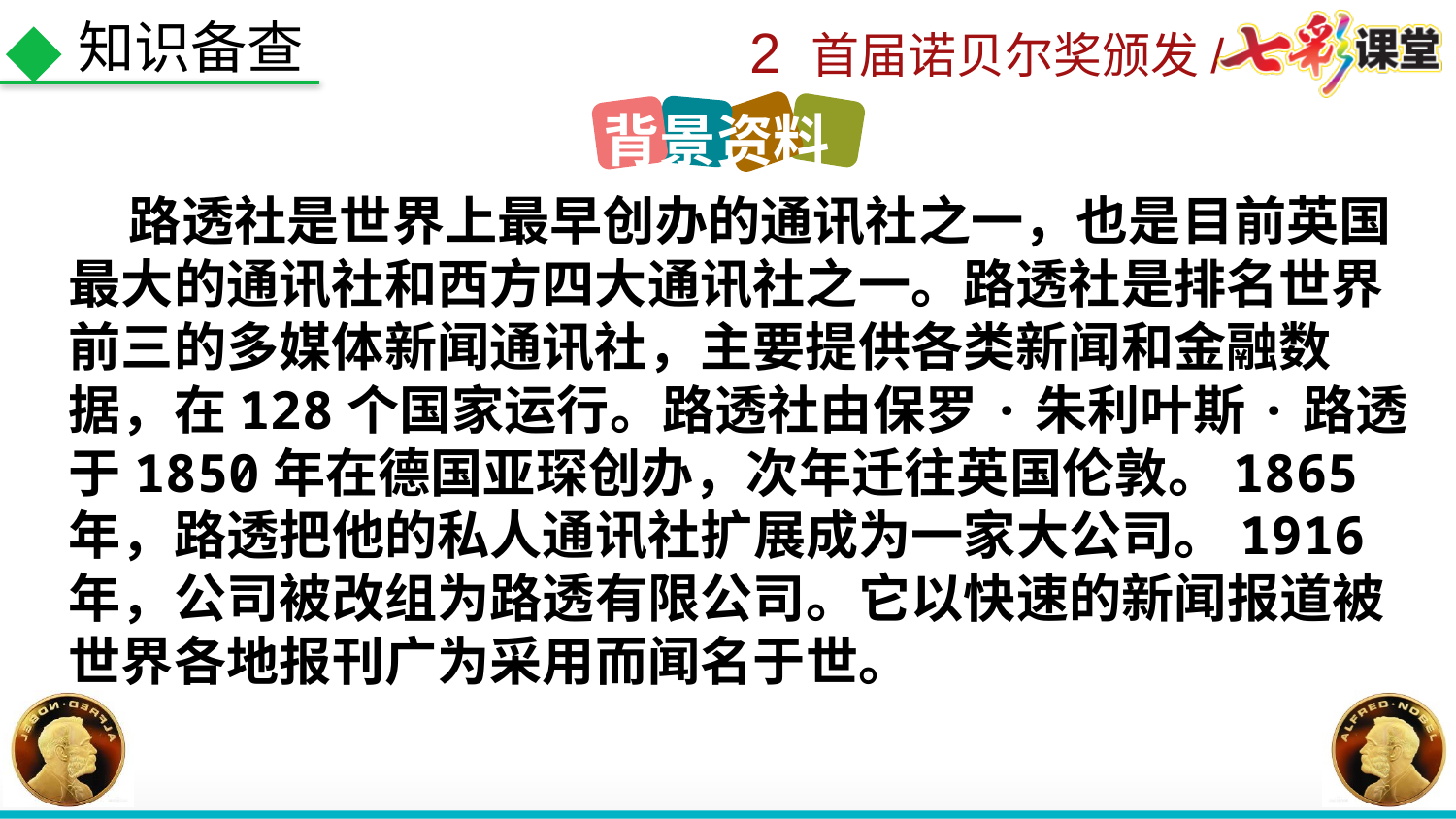

知识备查

背景资料

    路透社是世界上最早创办的通讯社之一，也是目前英国最大的通讯社和西方四大通讯社之一。路透社是排名世界前三的多媒体新闻通讯社，主要提供各类新闻和金融数据，在128个国家运行。路透社由保罗·朱利叶斯·路透于1850年在德国亚琛创办，次年迁往英国伦敦。1865年，路透把他的私人通讯社扩展成为一家大公司。1916年，公司被改组为路透有限公司。它以快速的新闻报道被世界各地报刊广为采用而闻名于世。